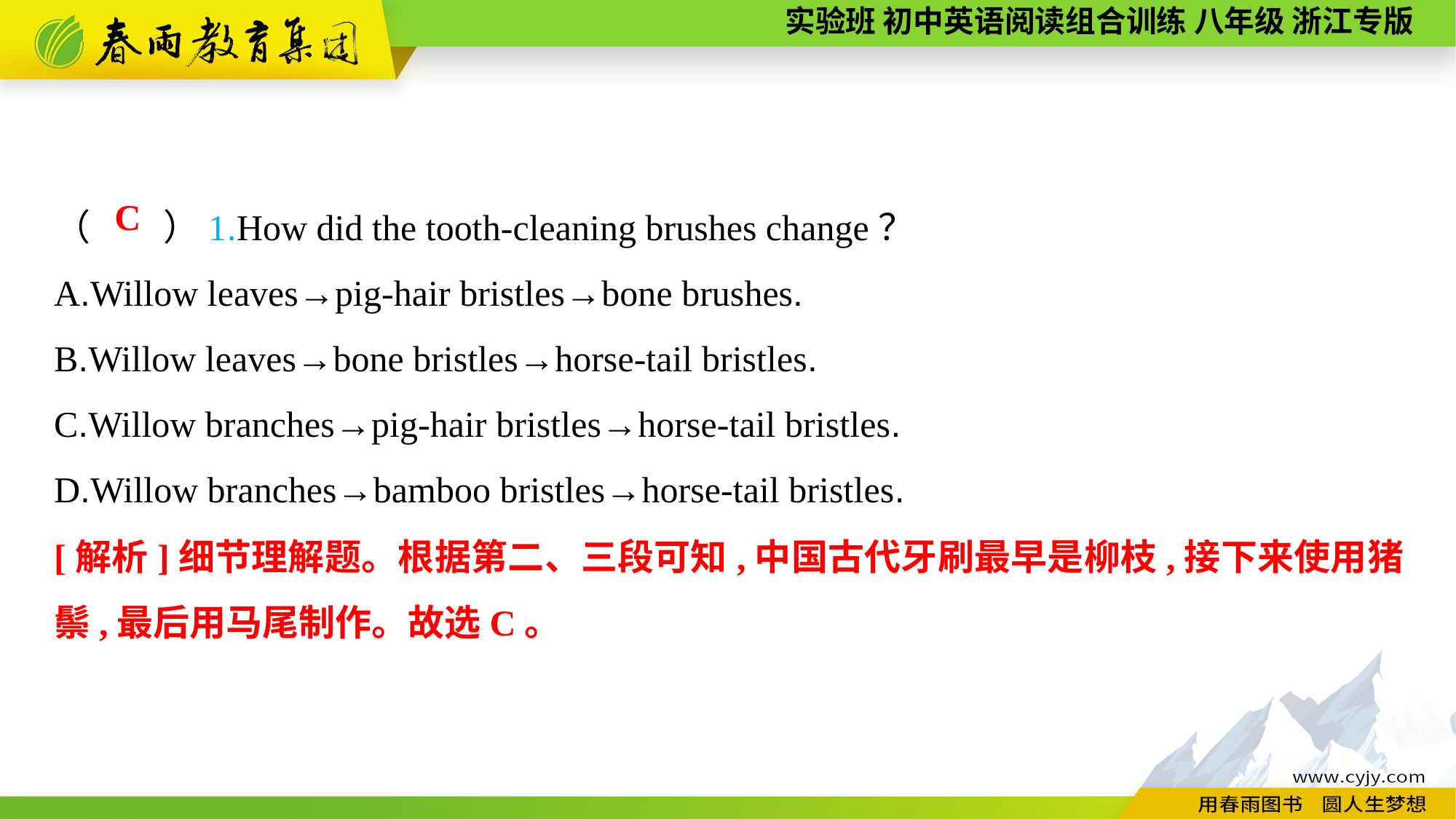

（　　）1.How did the tooth-cleaning brushes change？
A.Willow leaves→pig-hair bristles→bone brushes.
B.Willow leaves→bone bristles→horse-tail bristles.
C.Willow branches→pig-hair bristles→horse-tail bristles.
D.Willow branches→bamboo bristles→horse-tail bristles.
C
[解析]细节理解题。根据第二、三段可知,中国古代牙刷最早是柳枝,接下来使用猪鬃,最后用马尾制作。故选C。